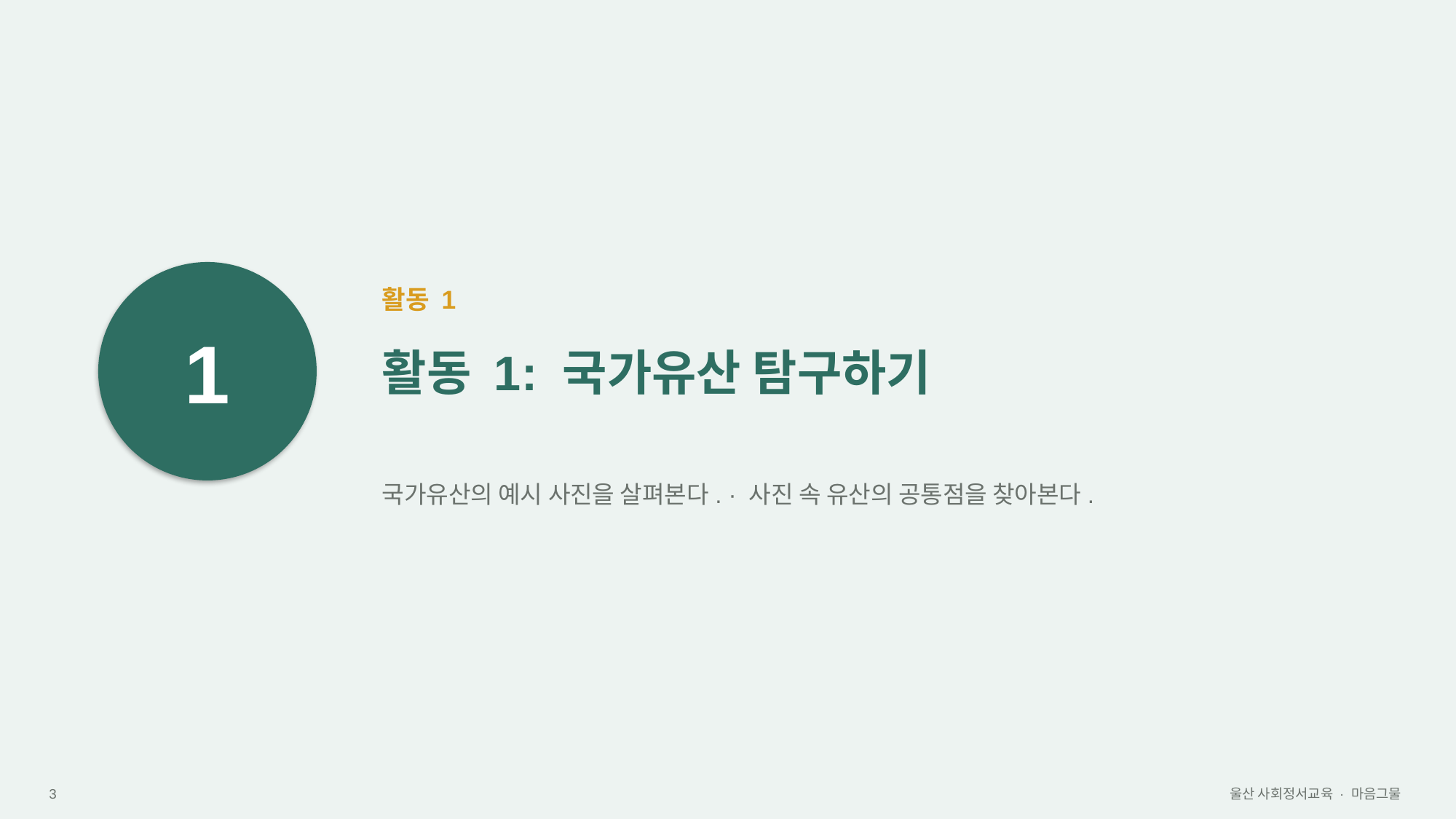

1
활동 1
활동 1: 국가유산 탐구하기
국가유산의 예시 사진을 살펴본다. · 사진 속 유산의 공통점을 찾아본다.
3
울산 사회정서교육 · 마음그물